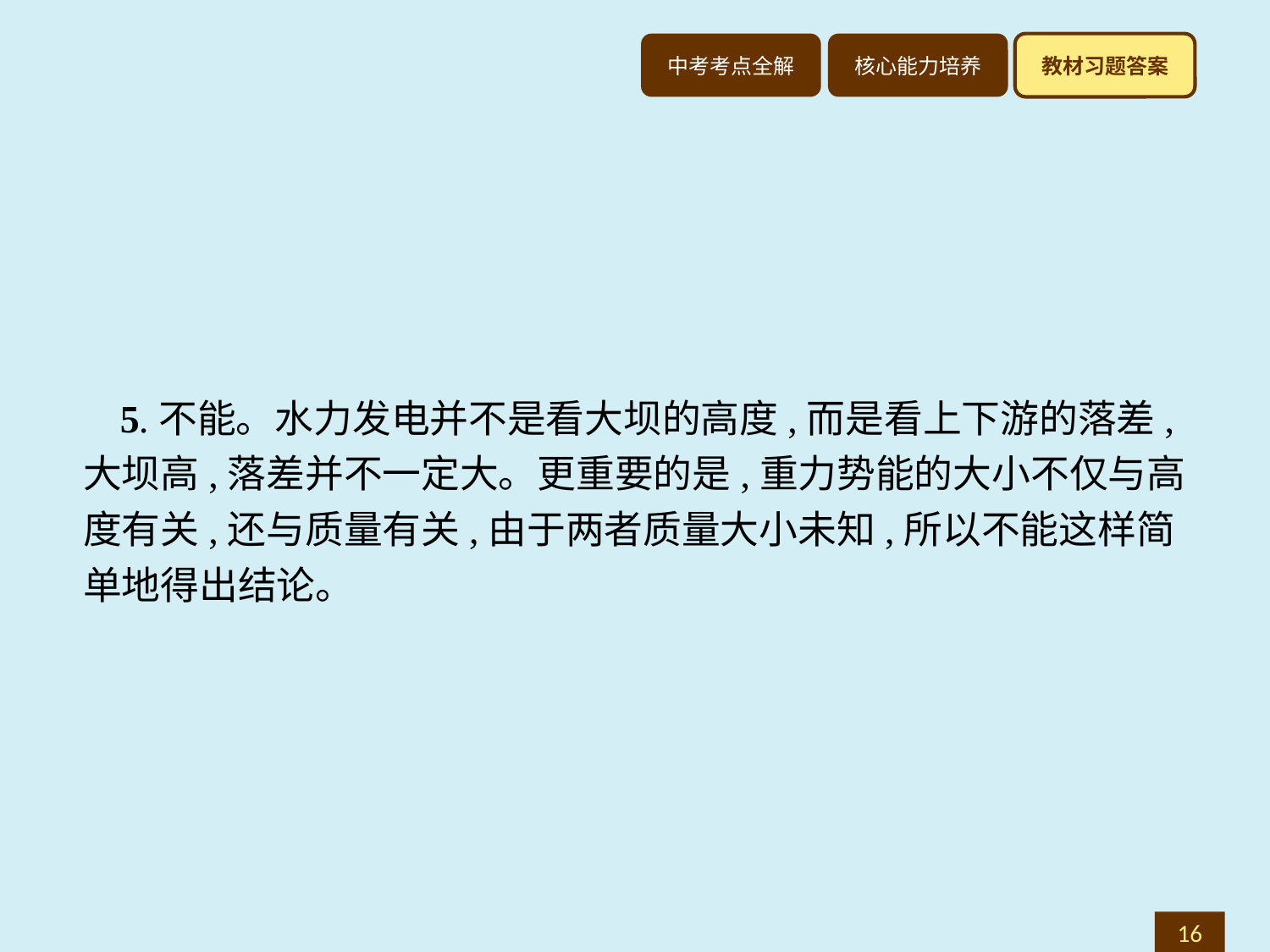

5.不能。水力发电并不是看大坝的高度,而是看上下游的落差,大坝高,落差并不一定大。更重要的是,重力势能的大小不仅与高度有关,还与质量有关,由于两者质量大小未知,所以不能这样简单地得出结论。